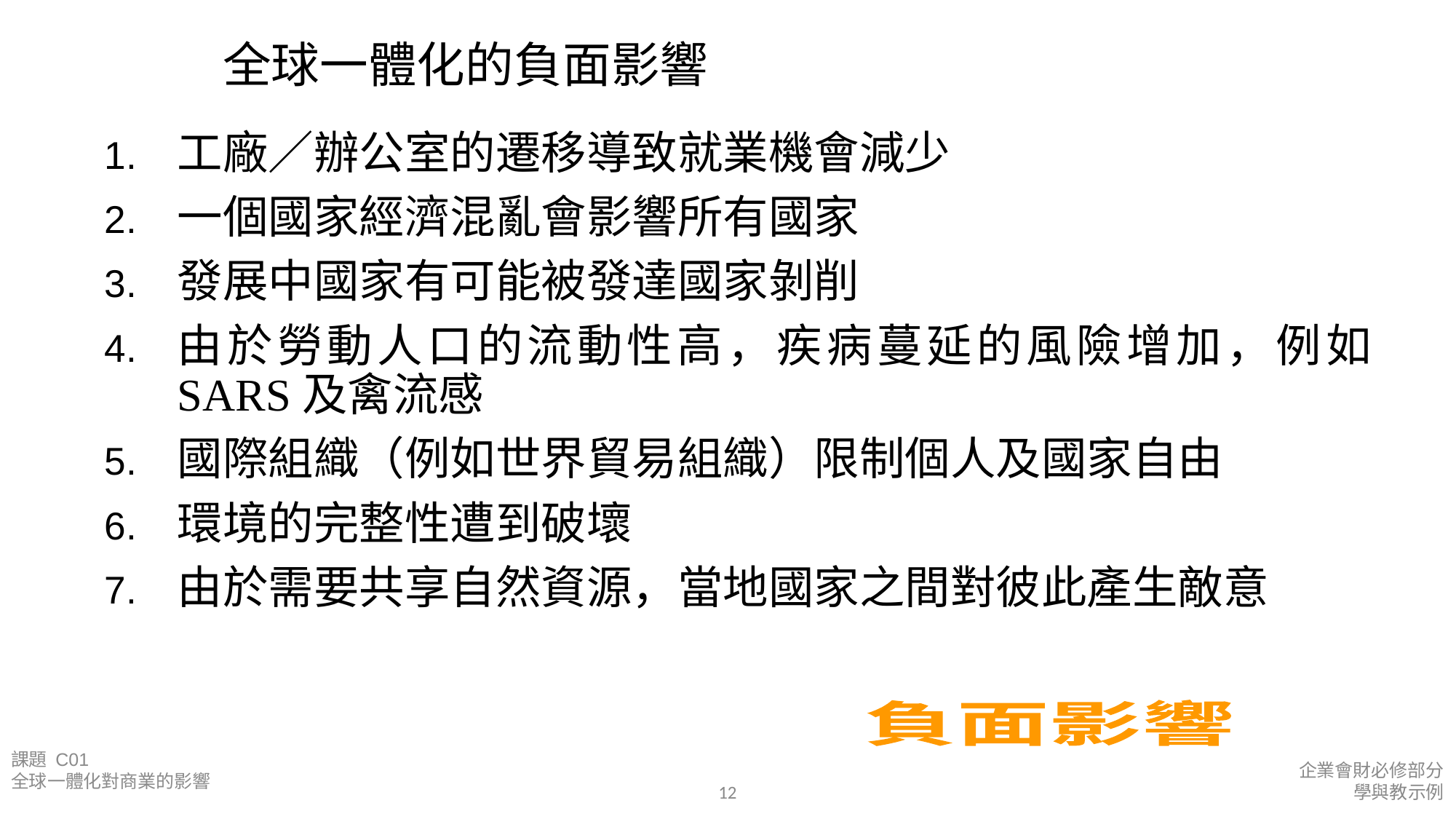

# 全球一體化的負面影響
工廠／辦公室的遷移導致就業機會減少
一個國家經濟混亂會影響所有國家
發展中國家有可能被發達國家剝削
由於勞動人口的流動性高，疾病蔓延的風險增加，例如SARS及禽流感
國際組織（例如世界貿易組織）限制個人及國家自由
環境的完整性遭到破壞
由於需要共享自然資源，當地國家之間對彼此產生敵意
負面影響

課題 C01
全球一體化對商業的影響

企業會財必修部分
學與教示例

12